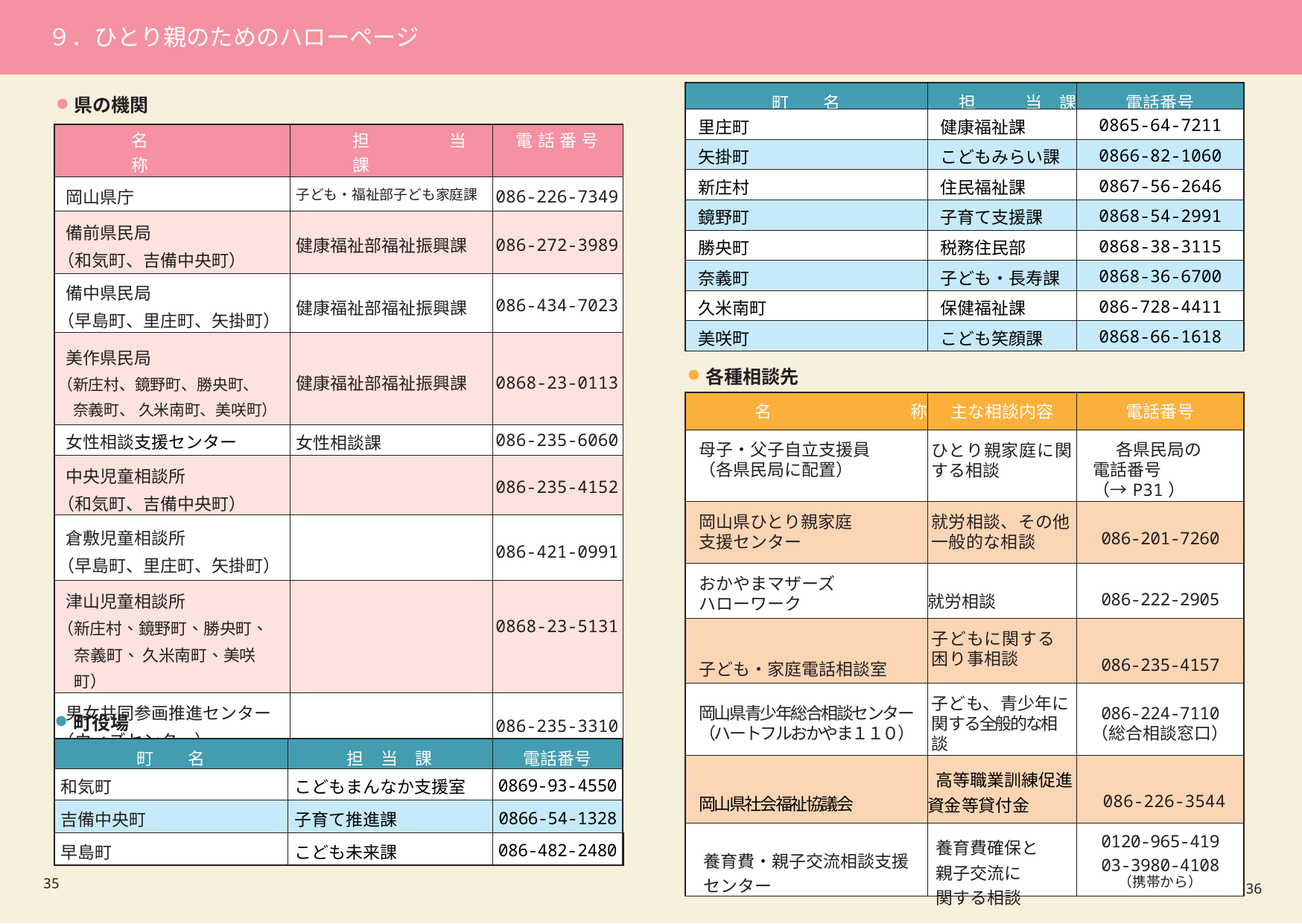

９．ひとり親のためのハローページ
| 町 名 | 担 当 課 | 電話番号 |
| --- | --- | --- |
| 里庄町 | 健康福祉課 | 0865-64-7211 |
| 矢掛町 | こどもみらい課 | 0866-82-1060 |
| 新庄村 | 住民福祉課 | 0867-56-2646 |
| 鏡野町 | 子育て支援課 | 0868-54-2991 |
| 勝央町 | 税務住民部 | 0868-38-3115 |
| 奈義町 | 子ども・長寿課 | 0868-36-6700 |
| 久米南町 | 保健福祉課 | 086-728-4411 |
| 美咲町 | こども笑顔課 | 0868-66-1618 |
県の機関
| 名 称 | 担 当 課 | 電 話 番 号 |
| --- | --- | --- |
| 岡山県庁 | 子ども・福祉部子ども家庭課 | 086-226-7349 |
| 備前県民局 （和気町、吉備中央町） | 健康福祉部福祉振興課 | 086-272-3989 |
| 備中県民局 （早島町、里庄町、矢掛町） | 健康福祉部福祉振興課 | 086-434-7023 |
| 美作県民局 （新庄村、鏡野町、勝央町、 　奈義町、 久米南町、美咲町） | 健康福祉部福祉振興課 | 0868-23-0113 |
| 女性相談支援センター | 女性相談課 | 086-235-6060 |
| 中央児童相談所 （和気町、吉備中央町） |  | 086-235-4152 |
| 倉敷児童相談所 （早島町、里庄町、矢掛町） |  | 086-421-0991 |
| 津山児童相談所 （新庄村、鏡野町、勝央町、奈義町、 久米南町、美咲町） |  | 0868-23-5131 |
| 男女共同参画推進センター （ウィズセンター） |  | 086-235-3310 |
各種相談先
| 名 称 | 主な相談内容 | 電話番号 |
| --- | --- | --- |
| 母子・父子自立支援員 （各県民局に配置） | ひとり親家庭に関 する相談 | 各県民局の 電話番号（→P31） |
| 岡山県ひとり親家庭 支援センター | 就労相談、その他一般的な相談 | 086-201-7260 |
| おかやまマザーズ ハローワーク | 就労相談 | 086-222-2905 |
| 子ども・家庭電話相談室 | 子どもに関する 困り事相談 | 086-235-4157 |
| 岡山県青少年総合相談センター （ハートフルおかやま１１０） | 子ども、青少年に関する全般的な相談 | 086-224-7110 （総合相談窓口） |
| 岡山県社会福祉協議会 | 高等職業訓練促進資金等貸付金 | 086-226-3544 |
| 養育費・親子交流相談支援 センター | 養育費確保と親子交流に 関する相談 | 0120-965-419 03-3980-4108 （携帯から） |
町役場
| 町 名 | 担　当　課 | 電話番号 |
| --- | --- | --- |
| 和気町 | こどもまんなか支援室 | 0869-93-4550 |
| 吉備中央町 | 子育て推進課 | 0866-54-1328 |
| 早島町 | こども未来課 | 086-482-2480 |
35
36